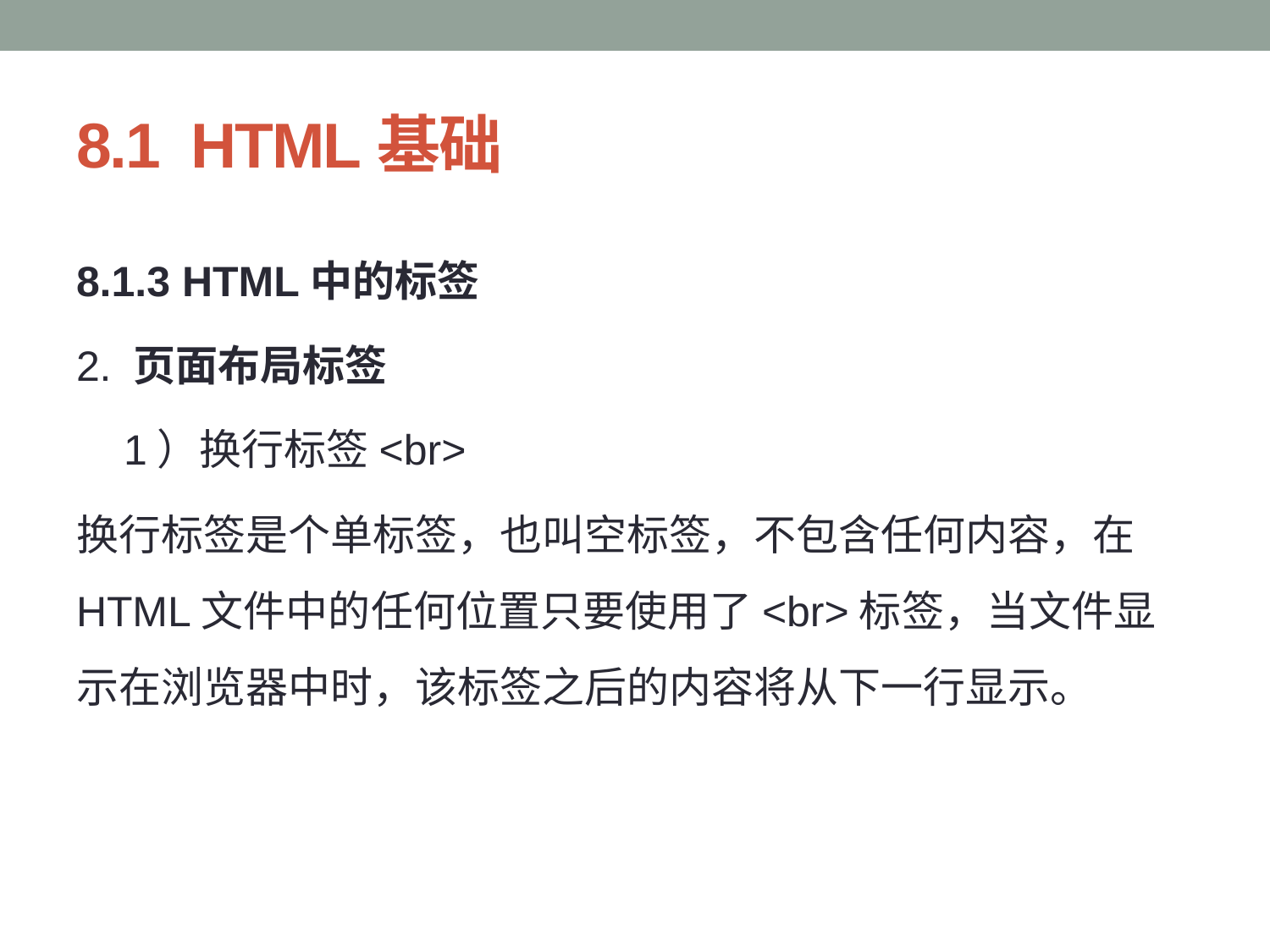

# 8.1  HTML基础
8.1.3 HTML中的标签
2. 页面布局标签
    1）换行标签<br>
换行标签是个单标签，也叫空标签，不包含任何内容，在HTML文件中的任何位置只要使用了<br>标签，当文件显示在浏览器中时，该标签之后的内容将从下一行显示。